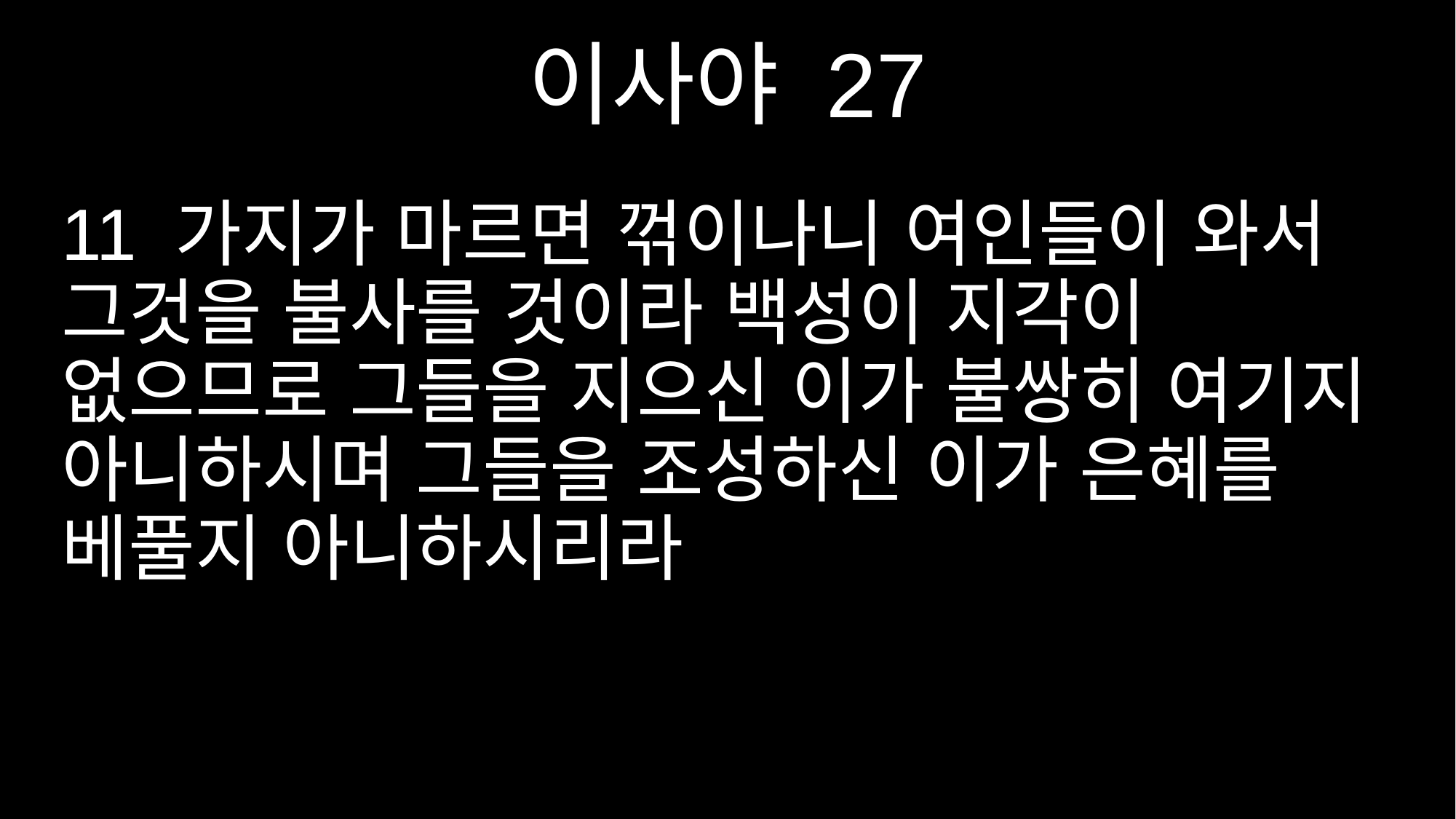

이사야 27
11 가지가 마르면 꺾이나니 여인들이 와서 그것을 불사를 것이라 백성이 지각이 없으므로 그들을 지으신 이가 불쌍히 여기지 아니하시며 그들을 조성하신 이가 은혜를 베풀지 아니하시리라